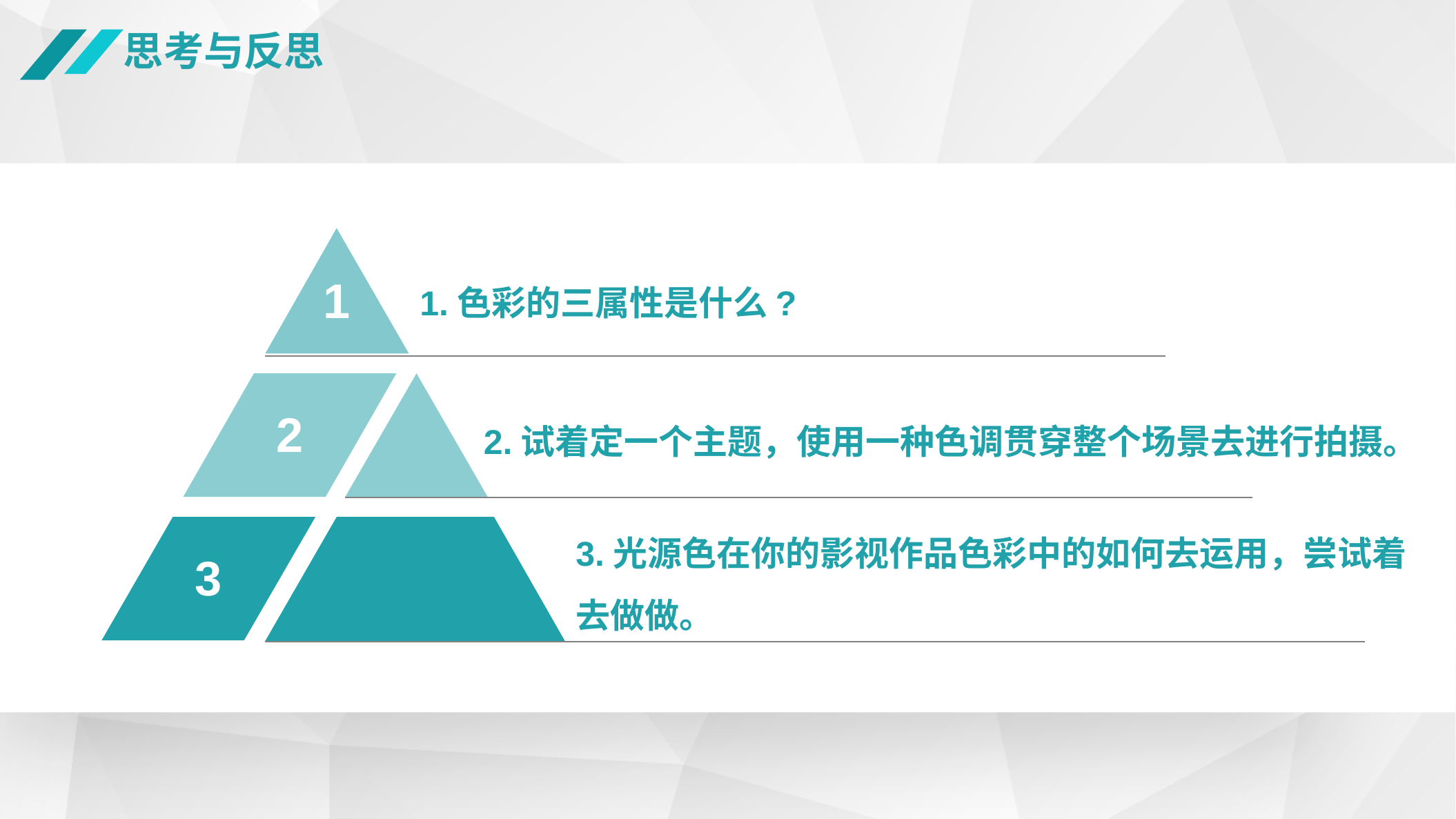

思考与反思

1
2

3

1.色彩的三属性是什么?
2.试着定一个主题，使用一种色调贯穿整个场景去进行拍摄。
3.光源色在你的影视作品色彩中的如何去运用，尝试着去做做。